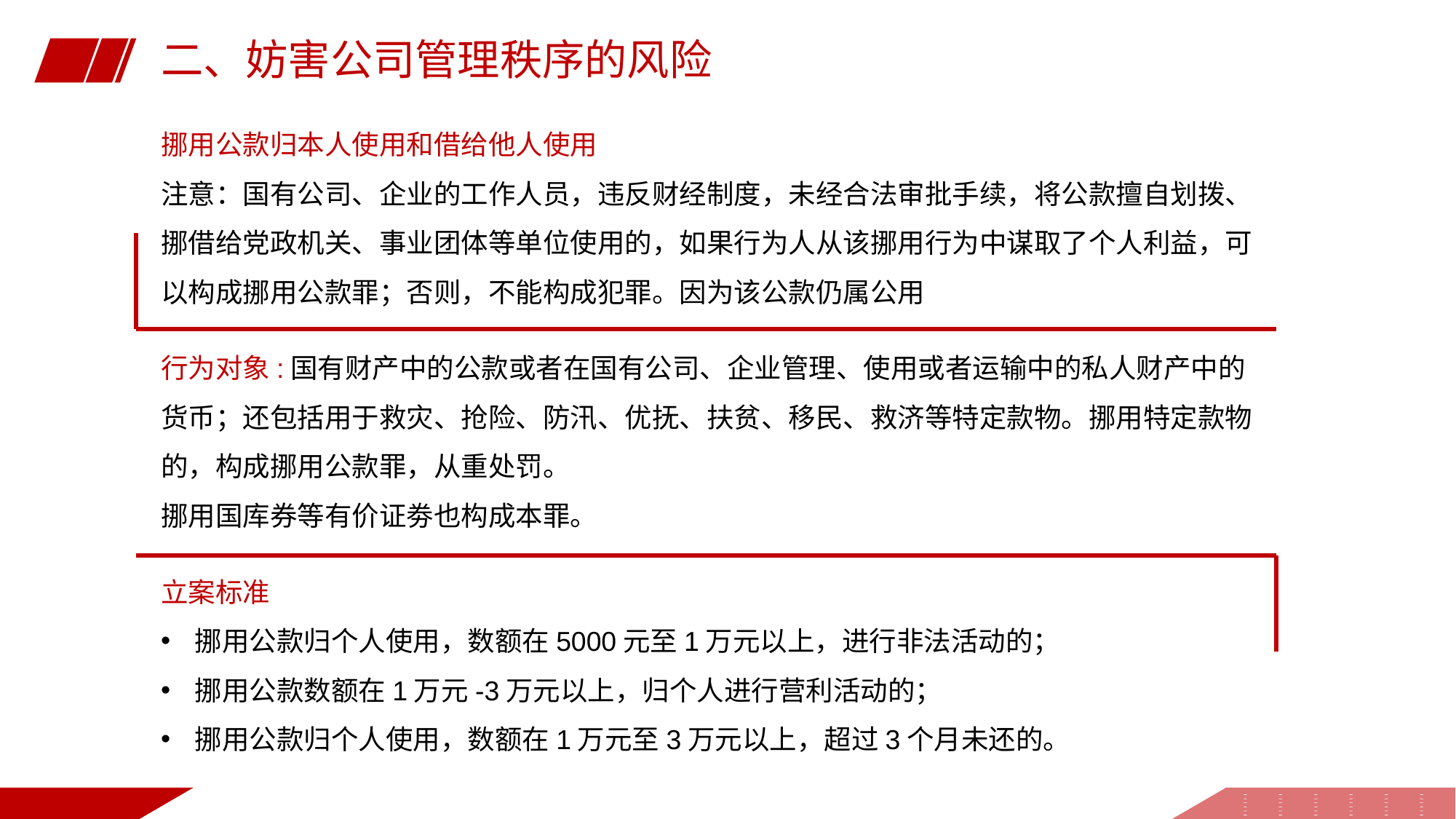

二、妨害公司管理秩序的风险
挪用公款归本人使用和借给他人使用
注意：国有公司、企业的工作人员，违反财经制度，未经合法审批手续，将公款擅自划拨、挪借给党政机关、事业团体等单位使用的，如果行为人从该挪用行为中谋取了个人利益，可以构成挪用公款罪；否则，不能构成犯罪。因为该公款仍属公用
行为对象:国有财产中的公款或者在国有公司、企业管理、使用或者运输中的私人财产中的货币；还包括用于救灾、抢险、防汛、优抚、扶贫、移民、救济等特定款物。挪用特定款物的，构成挪用公款罪，从重处罚。
挪用国库券等有价证劵也构成本罪。
立案标准
挪用公款归个人使用，数额在5000元至1万元以上，进行非法活动的；
挪用公款数额在1万元-3万元以上，归个人进行营利活动的；
挪用公款归个人使用，数额在1万元至3万元以上，超过3个月未还的。